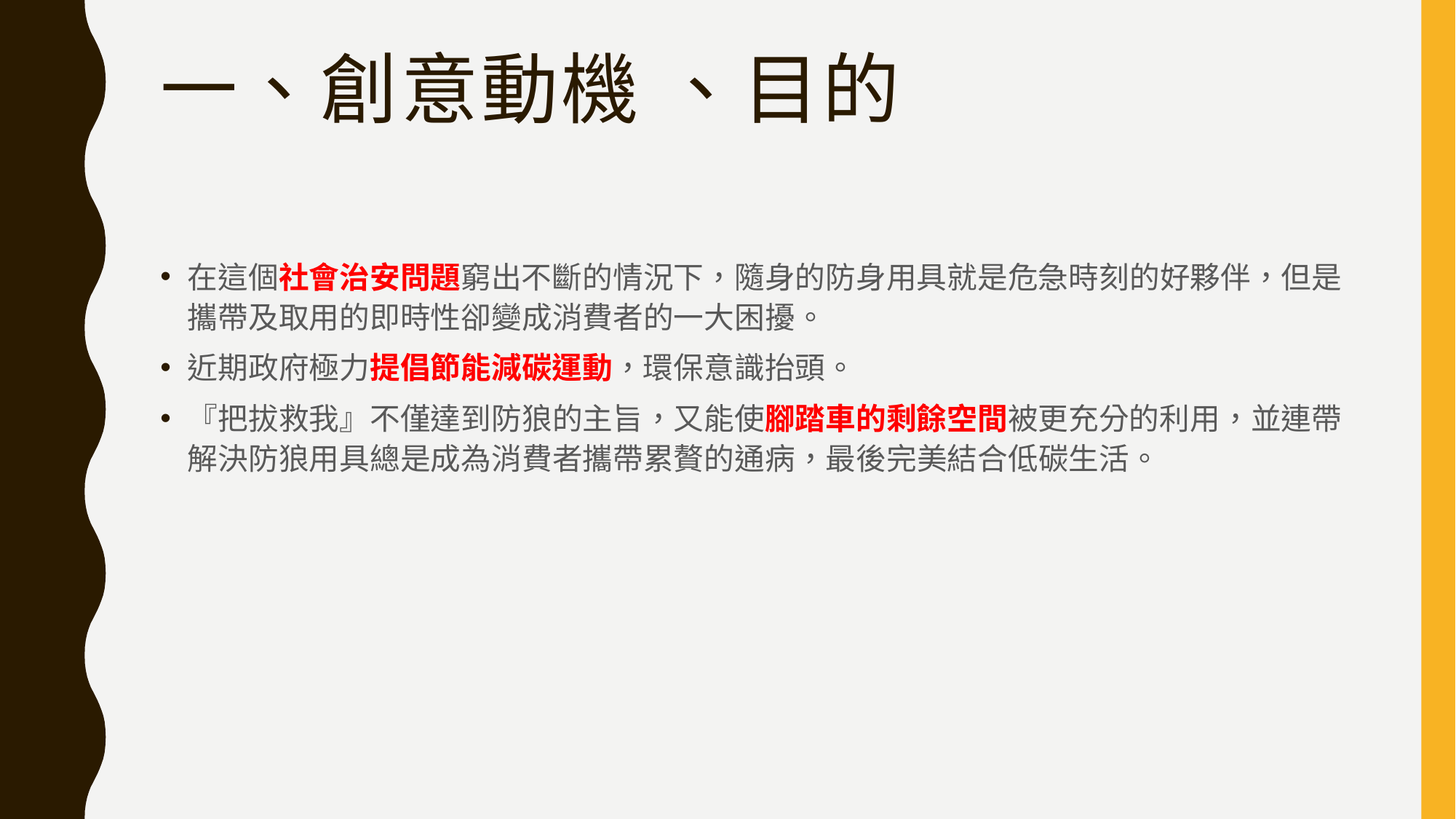

# 一、創意動機 、目的
在這個社會治安問題窮出不斷的情況下，隨身的防身用具就是危急時刻的好夥伴，但是攜帶及取用的即時性卻變成消費者的一大困擾。
近期政府極力提倡節能減碳運動，環保意識抬頭。
『把拔救我』不僅達到防狼的主旨，又能使腳踏車的剩餘空間被更充分的利用，並連帶解決防狼用具總是成為消費者攜帶累贅的通病，最後完美結合低碳生活。